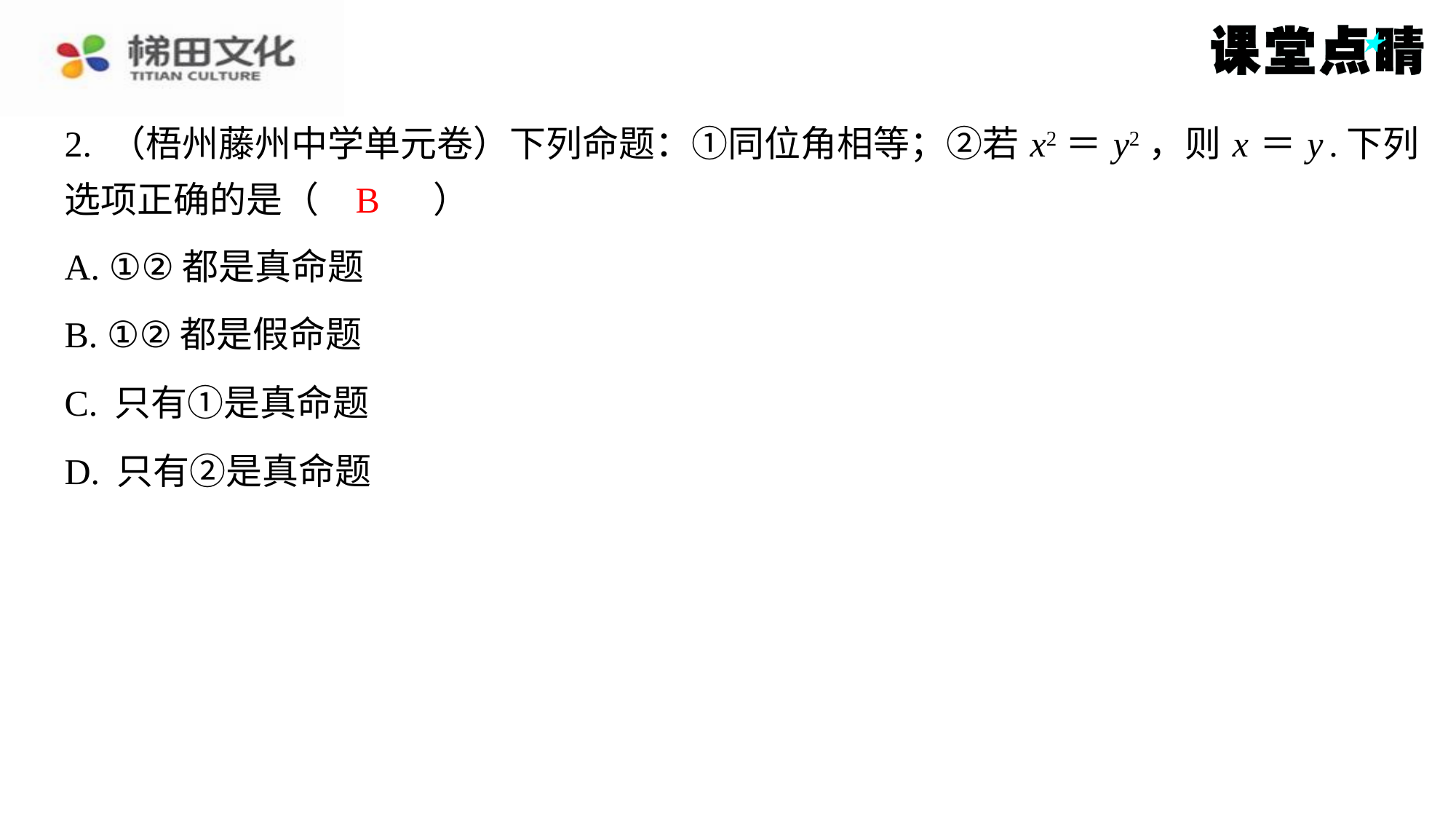

2. （梧州藤州中学单元卷）下列命题：①同位角相等；②若 x2＝ y2，则 x ＝ y .下列
选项正确的是（　B　）
B
| A. ①②都是真命题 |
| --- |
| B. ①②都是假命题 |
| C. 只有①是真命题 |
| D. 只有②是真命题 |